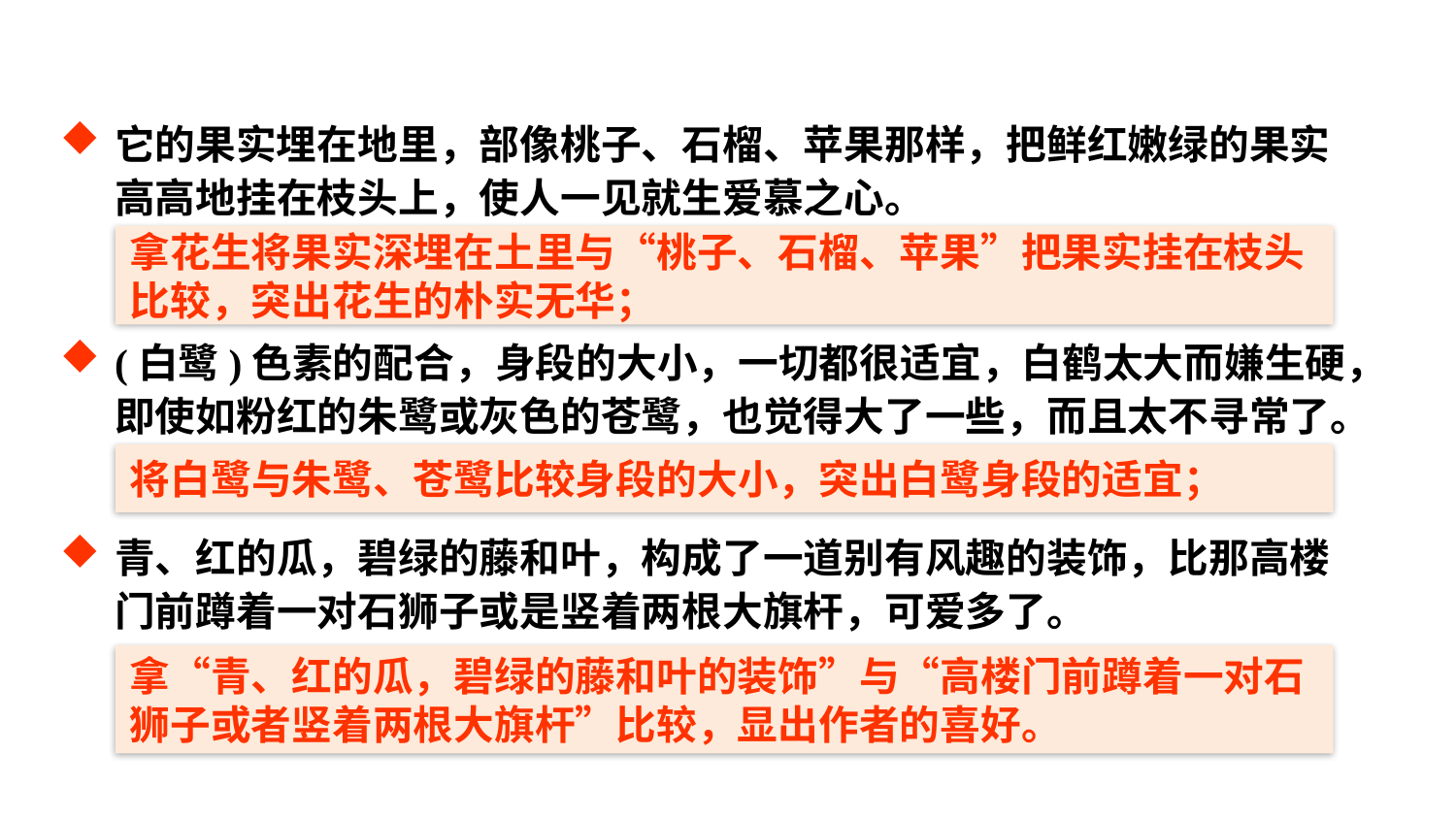

它的果实埋在地里，部像桃子、石榴、苹果那样，把鲜红嫩绿的果实高高地挂在枝头上，使人一见就生爱慕之心。
拿花生将果实深埋在土里与“桃子、石榴、苹果”把果实挂在枝头比较，突出花生的朴实无华；
(白鹭)色素的配合，身段的大小，一切都很适宜，白鹤太大而嫌生硬，即使如粉红的朱鹭或灰色的苍鹭，也觉得大了一些，而且太不寻常了。
将白鹭与朱鹭、苍鹭比较身段的大小，突出白鹭身段的适宜；
青、红的瓜，碧绿的藤和叶，构成了一道别有风趣的装饰，比那高楼门前蹲着一对石狮子或是竖着两根大旗杆，可爱多了。
拿“青、红的瓜，碧绿的藤和叶的装饰”与“高楼门前蹲着一对石狮子或者竖着两根大旗杆”比较，显出作者的喜好。